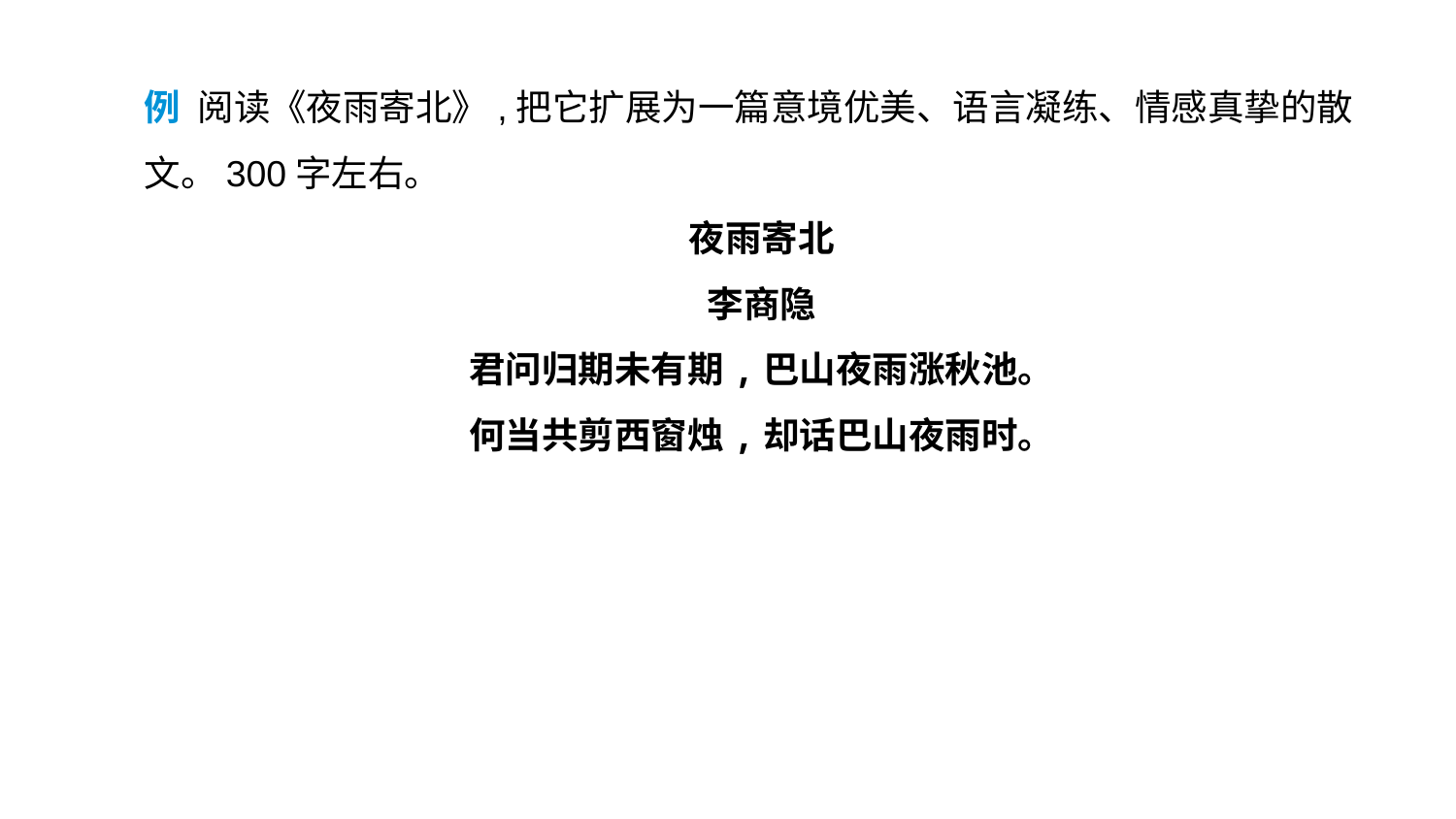

例  阅读《夜雨寄北》,把它扩展为一篇意境优美、语言凝练、情感真挚的散文。300字左右。
夜雨寄北
李商隐
君问归期未有期,巴山夜雨涨秋池。
何当共剪西窗烛,却话巴山夜雨时。